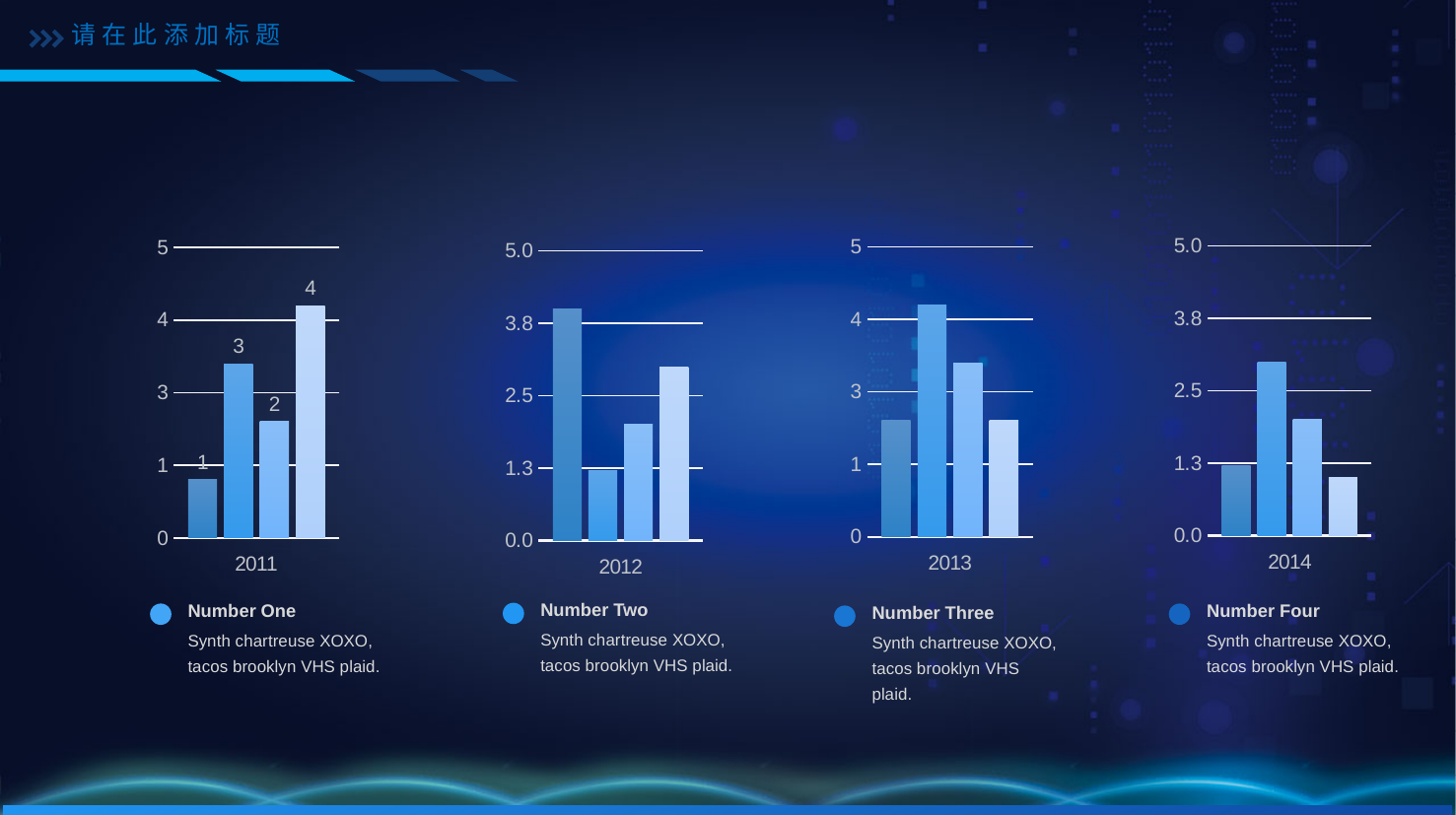

请在此添加标题

### Chart

| Category | Type A | Type B | Column1 | Column2 |
|---|---|---|---|---|
| 2014 | 1.2 | 3.0 | 2.0 | 1.0 |

### Chart

| Category | Type A | Type B | Column1 | Column2 |
|---|---|---|---|---|
| 2011 | 1.0 | 3.0 | 2.0 | 4.0 |

### Chart

| Category | Type A | Type B | Column1 | Column2 |
|---|---|---|---|---|
| 2013 | 2.0 | 4.0 | 3.0 | 2.0 |

### Chart

| Category | Type A | Type B | Column1 | Column2 |
|---|---|---|---|---|
| 2012 | 4.0 | 1.2 | 2.0 | 3.0 |
Number Two

Synth chartreuse XOXO, tacos brooklyn VHS plaid.
Number One

Synth chartreuse XOXO, tacos brooklyn VHS plaid.
Number Four

Synth chartreuse XOXO, tacos brooklyn VHS plaid.
Number Three

Synth chartreuse XOXO, tacos brooklyn VHS plaid.